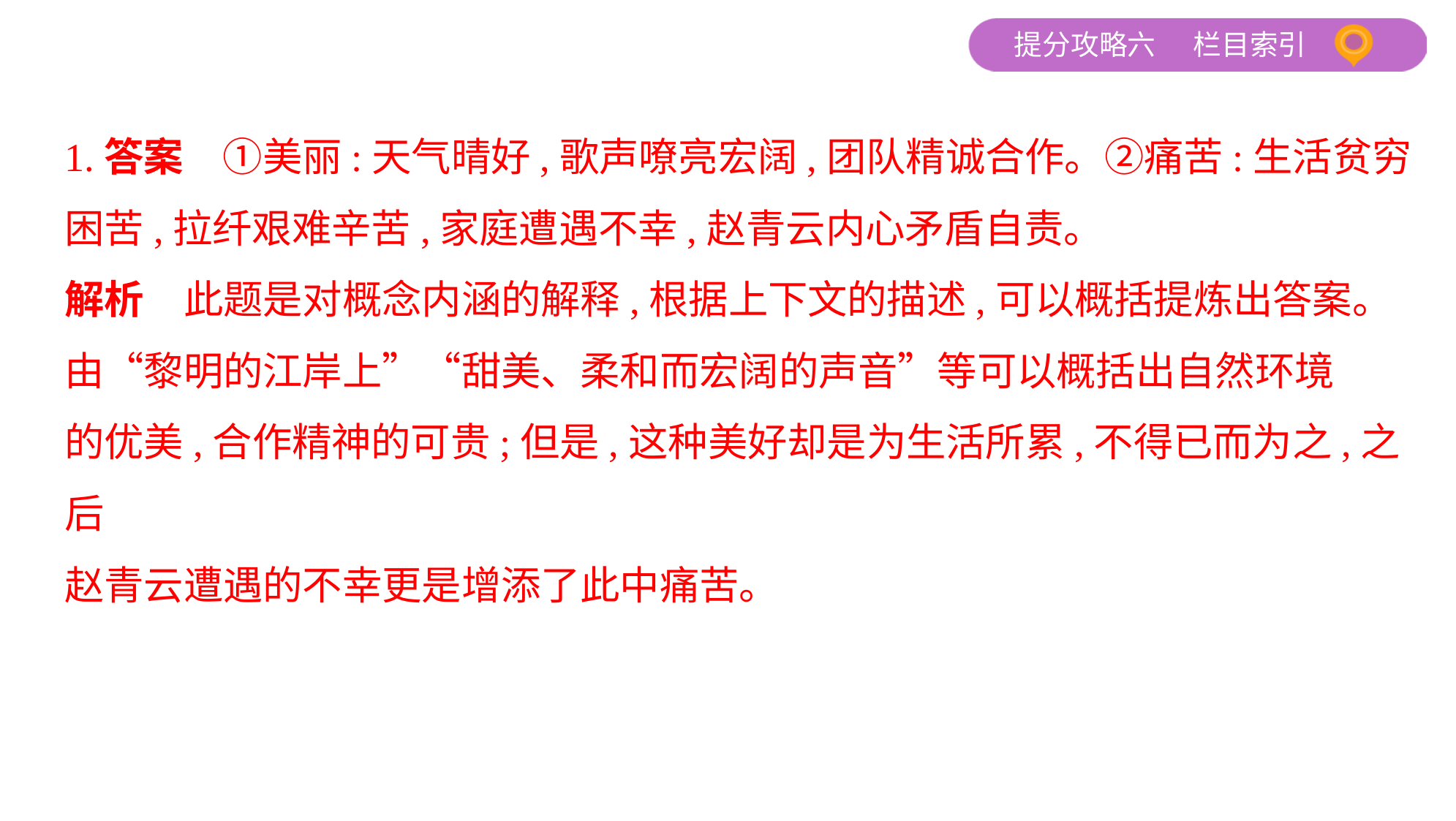

1.答案　①美丽:天气晴好,歌声嘹亮宏阔,团队精诚合作。②痛苦:生活贫穷
困苦,拉纤艰难辛苦,家庭遭遇不幸,赵青云内心矛盾自责。
解析　此题是对概念内涵的解释,根据上下文的描述,可以概括提炼出答案。
由“黎明的江岸上”“甜美、柔和而宏阔的声音”等可以概括出自然环境
的优美,合作精神的可贵;但是,这种美好却是为生活所累,不得已而为之,之后
赵青云遭遇的不幸更是增添了此中痛苦。